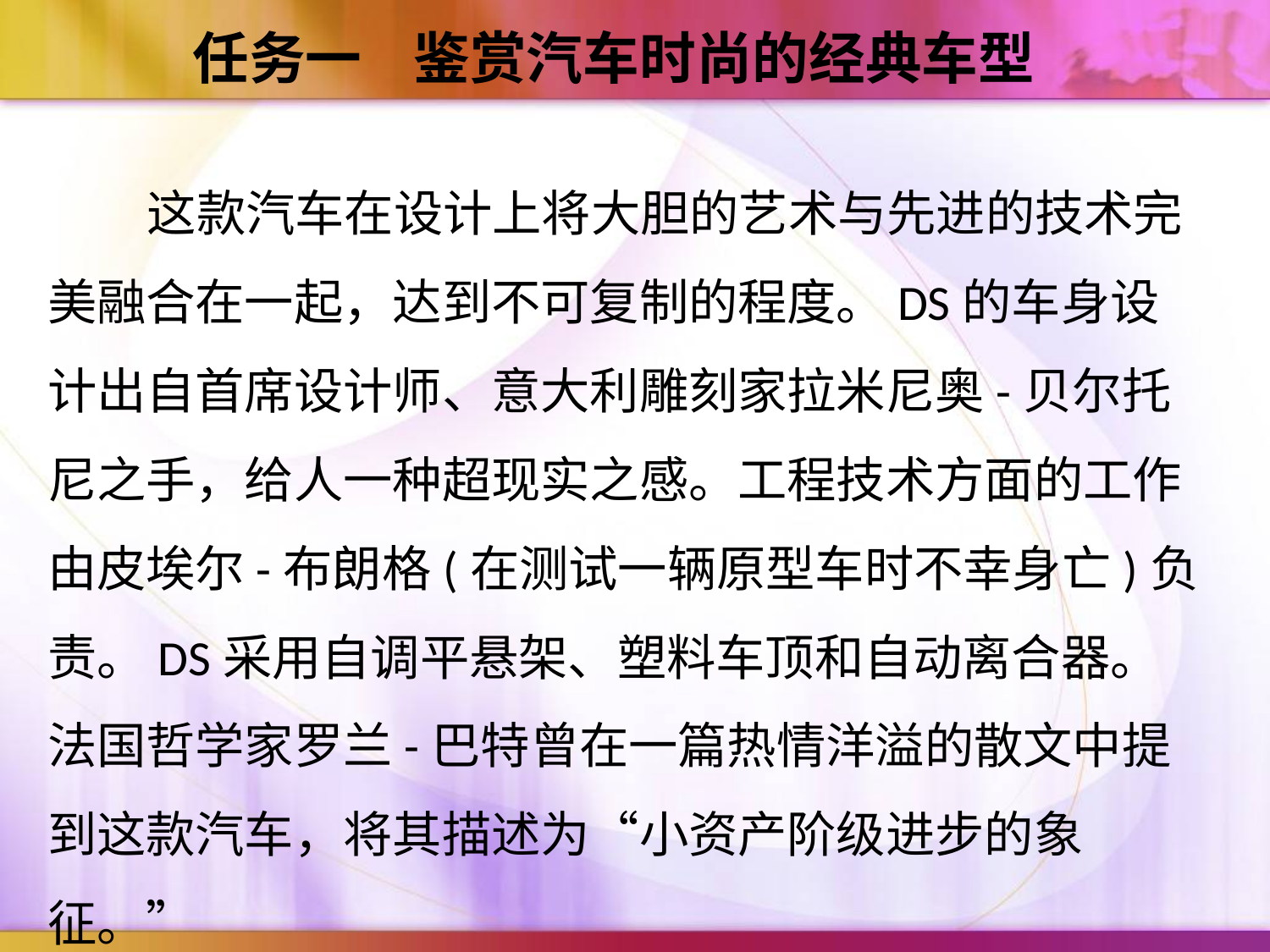

任务一    鉴赏汽车时尚的经典车型
        这款汽车在设计上将大胆的艺术与先进的技术完美融合在一起，达到不可复制的程度。DS的车身设计出自首席设计师、意大利雕刻家拉米尼奥-贝尔托尼之手，给人一种超现实之感。工程技术方面的工作由皮埃尔-布朗格(在测试一辆原型车时不幸身亡)负责。DS采用自调平悬架、塑料车顶和自动离合器。法国哲学家罗兰-巴特曾在一篇热情洋溢的散文中提到这款汽车，将其描述为“小资产阶级进步的象征。”